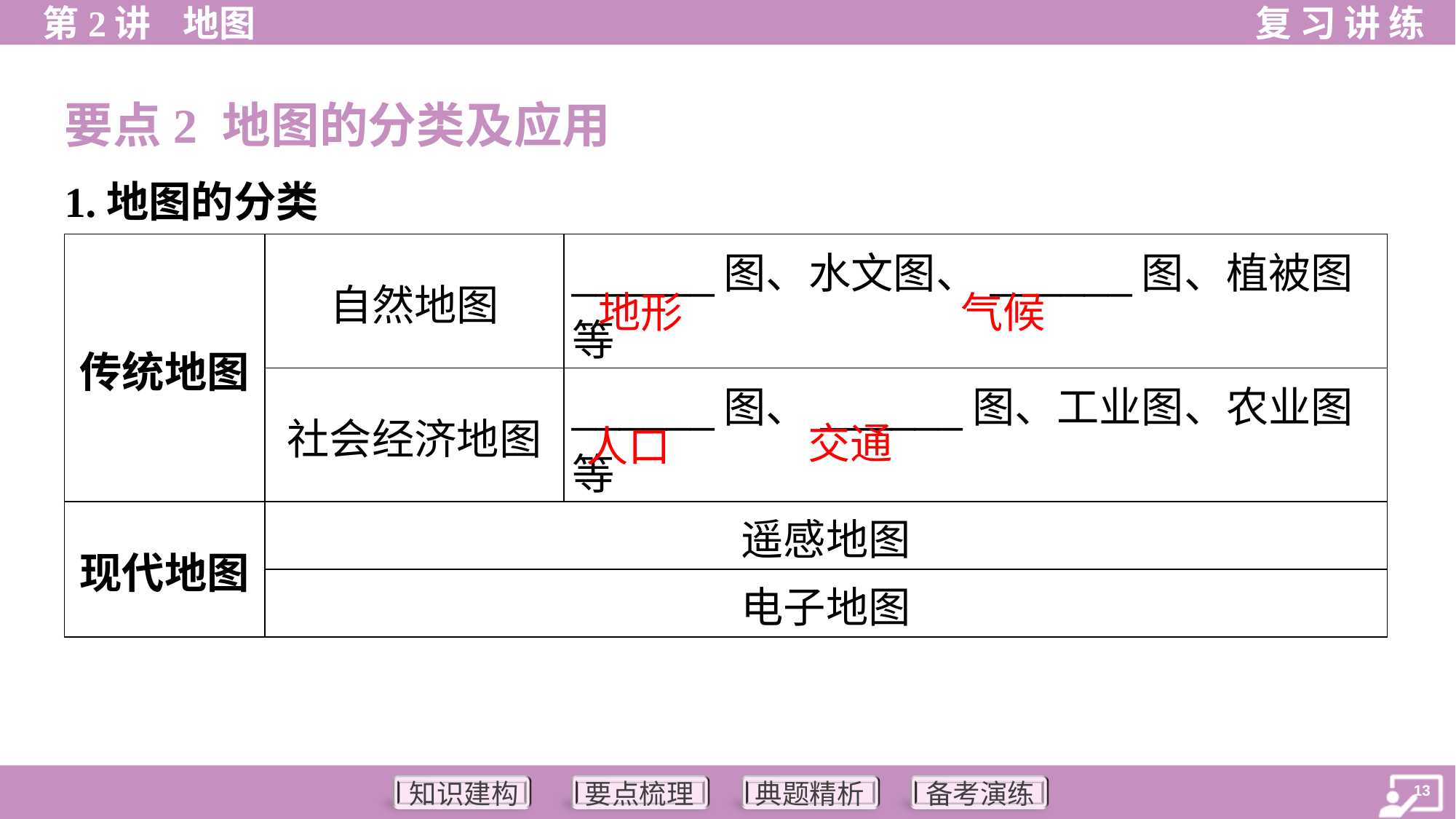

要点2 地图的分类及应用
1.地图的分类
| 传统地图 | 自然地图 | \_\_\_\_\_\_图、水文图、\_\_\_\_\_\_图、植被图等 |
| --- | --- | --- |
|  | 社会经济地图 | \_\_\_\_\_\_图、\_\_\_\_\_\_图、工业图、农业图等 |
| 现代地图 | 遥感地图 |  |
|  | 电子地图 |  |
地形
气候
交通
人口